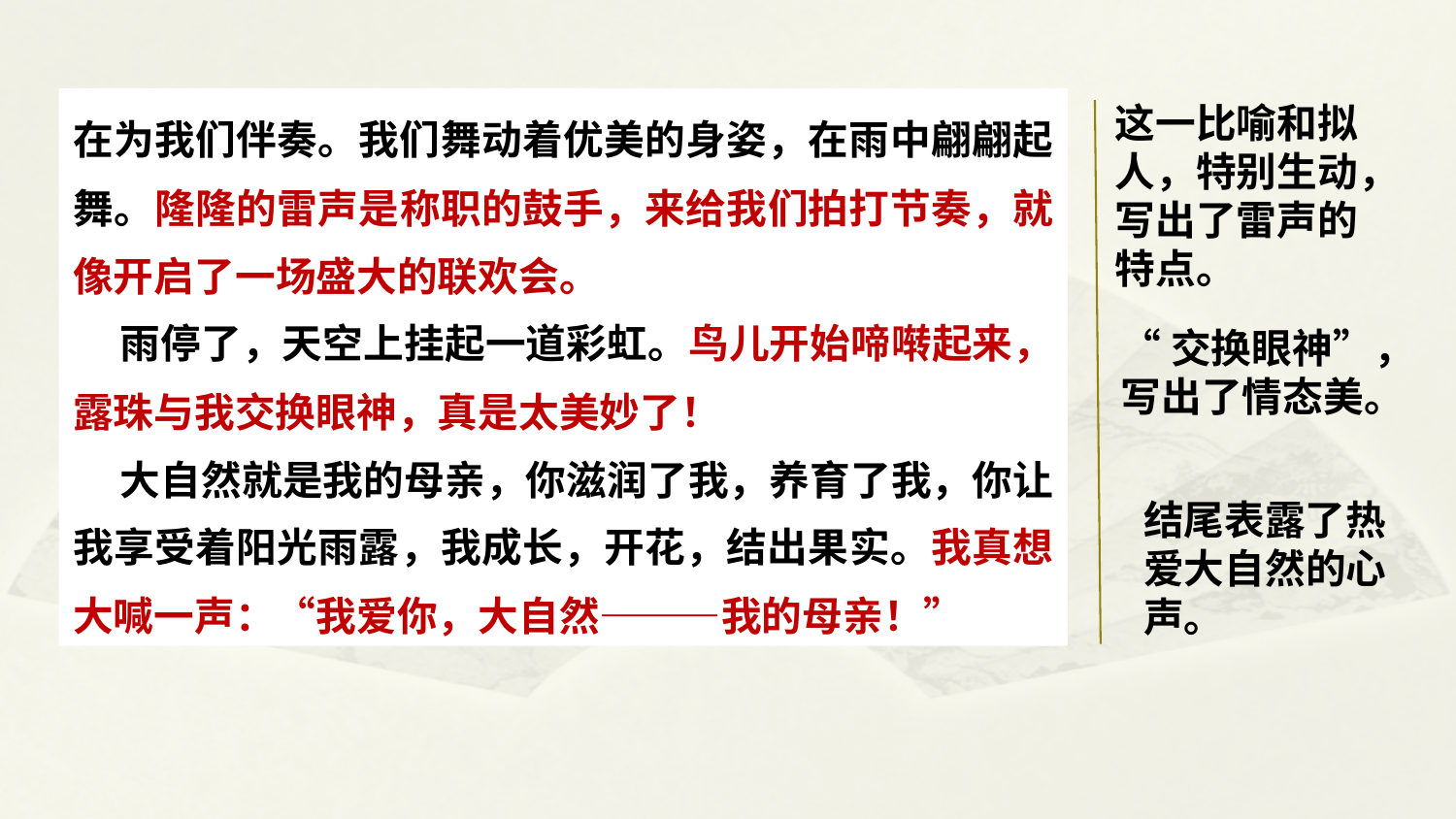

在为我们伴奏。我们舞动着优美的身姿，在雨中翩翩起舞。隆隆的雷声是称职的鼓手，来给我们拍打节奏，就像开启了一场盛大的联欢会。
    雨停了，天空上挂起一道彩虹。鸟儿开始啼啭起来，露珠与我交换眼神，真是太美妙了！
    大自然就是我的母亲，你滋润了我，养育了我，你让我享受着阳光雨露，我成长，开花，结出果实。我真想大喊一声：“我爱你，大自然———我的母亲！”
这一比喻和拟人，特别生动，写出了雷声的特点。
“交换眼神”，写出了情态美。
结尾表露了热爱大自然的心声。